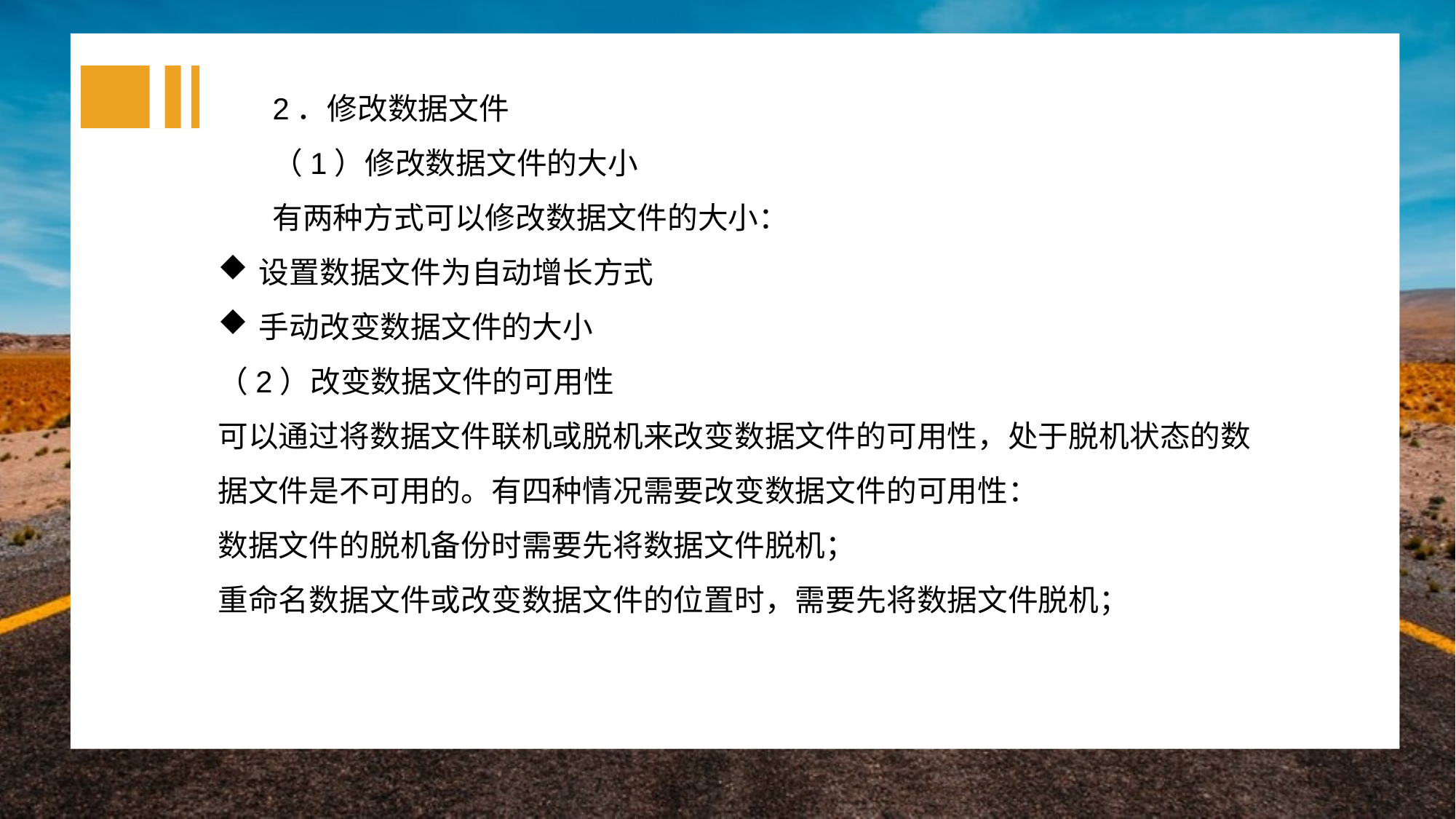

2．修改数据文件
（1）修改数据文件的大小
有两种方式可以修改数据文件的大小：
设置数据文件为自动增长方式
手动改变数据文件的大小
（2）改变数据文件的可用性
可以通过将数据文件联机或脱机来改变数据文件的可用性，处于脱机状态的数据文件是不可用的。有四种情况需要改变数据文件的可用性：
数据文件的脱机备份时需要先将数据文件脱机；
重命名数据文件或改变数据文件的位置时，需要先将数据文件脱机；